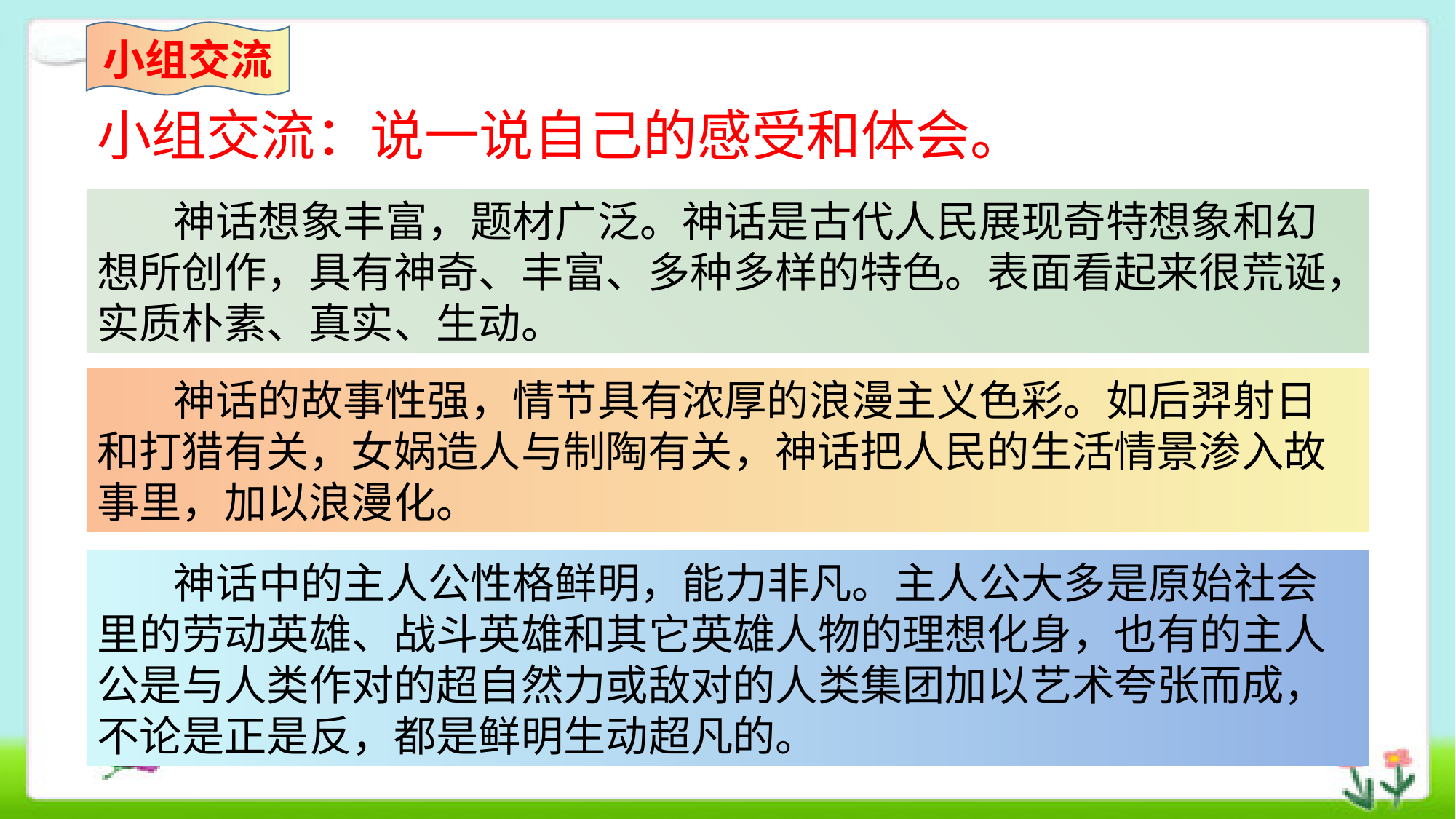

小组交流
小组交流：说一说自己的感受和体会。
       神话想象丰富，题材广泛。神话是古代人民展现奇特想象和幻想所创作，具有神奇、丰富、多种多样的特色。表面看起来很荒诞，实质朴素、真实、生动。
       神话的故事性强，情节具有浓厚的浪漫主义色彩。如后羿射日和打猎有关，女娲造人与制陶有关，神话把人民的生活情景渗入故事里，加以浪漫化。
       神话中的主人公性格鲜明，能力非凡。主人公大多是原始社会里的劳动英雄、战斗英雄和其它英雄人物的理想化身，也有的主人公是与人类作对的超自然力或敌对的人类集团加以艺术夸张而成，不论是正是反，都是鲜明生动超凡的。